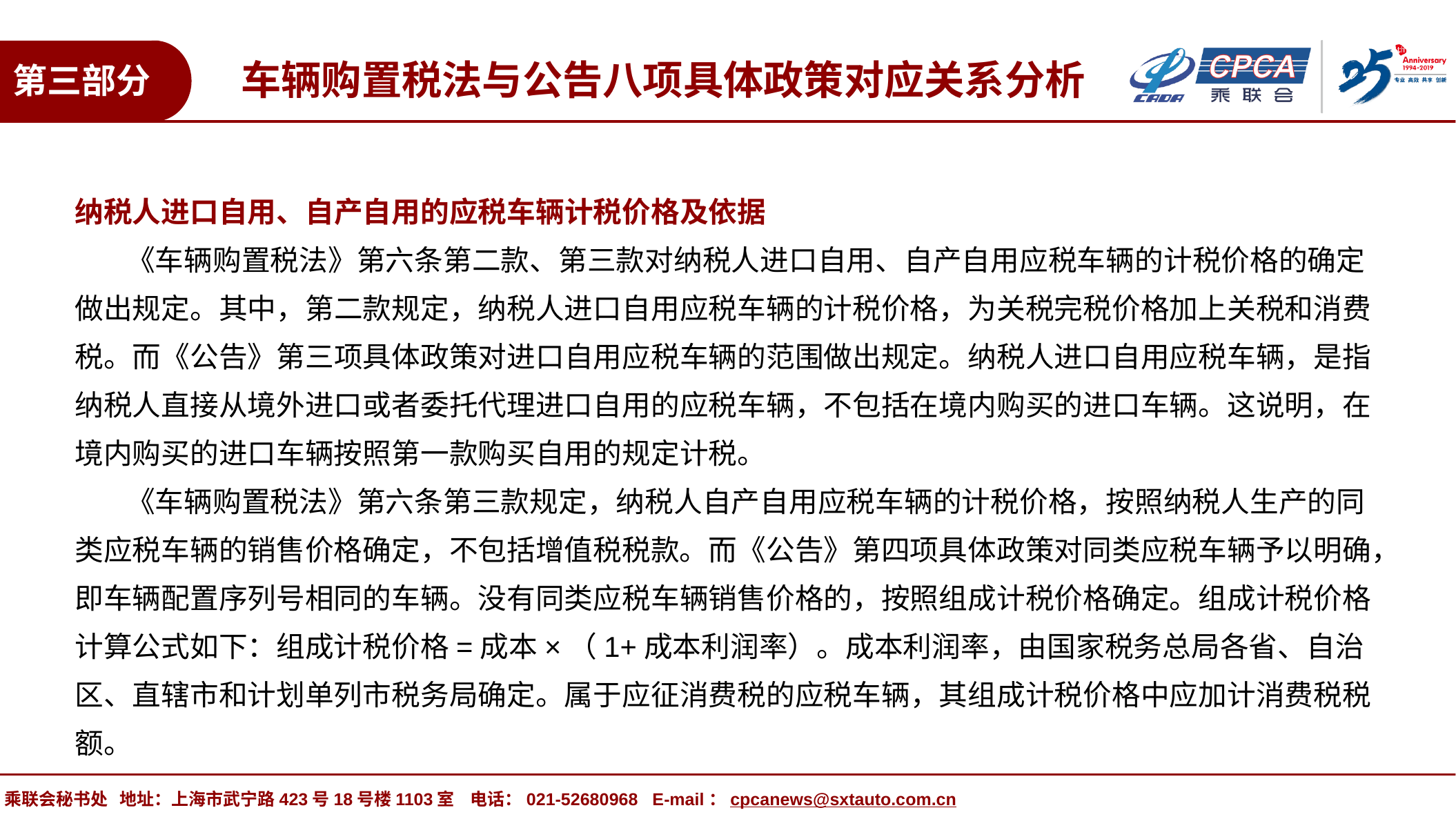

车辆购置税法与公告八项具体政策对应关系分析
第三部分
纳税人进口自用、自产自用的应税车辆计税价格及依据
       《车辆购置税法》第六条第二款、第三款对纳税人进口自用、自产自用应税车辆的计税价格的确定做出规定。其中，第二款规定，纳税人进口自用应税车辆的计税价格，为关税完税价格加上关税和消费税。而《公告》第三项具体政策对进口自用应税车辆的范围做出规定。纳税人进口自用应税车辆，是指纳税人直接从境外进口或者委托代理进口自用的应税车辆，不包括在境内购买的进口车辆。这说明，在境内购买的进口车辆按照第一款购买自用的规定计税。
       《车辆购置税法》第六条第三款规定，纳税人自产自用应税车辆的计税价格，按照纳税人生产的同类应税车辆的销售价格确定，不包括增值税税款。而《公告》第四项具体政策对同类应税车辆予以明确，即车辆配置序列号相同的车辆。没有同类应税车辆销售价格的，按照组成计税价格确定。组成计税价格计算公式如下：组成计税价格=成本×（1+成本利润率）。成本利润率，由国家税务总局各省、自治区、直辖市和计划单列市税务局确定。属于应征消费税的应税车辆，其组成计税价格中应加计消费税税额。